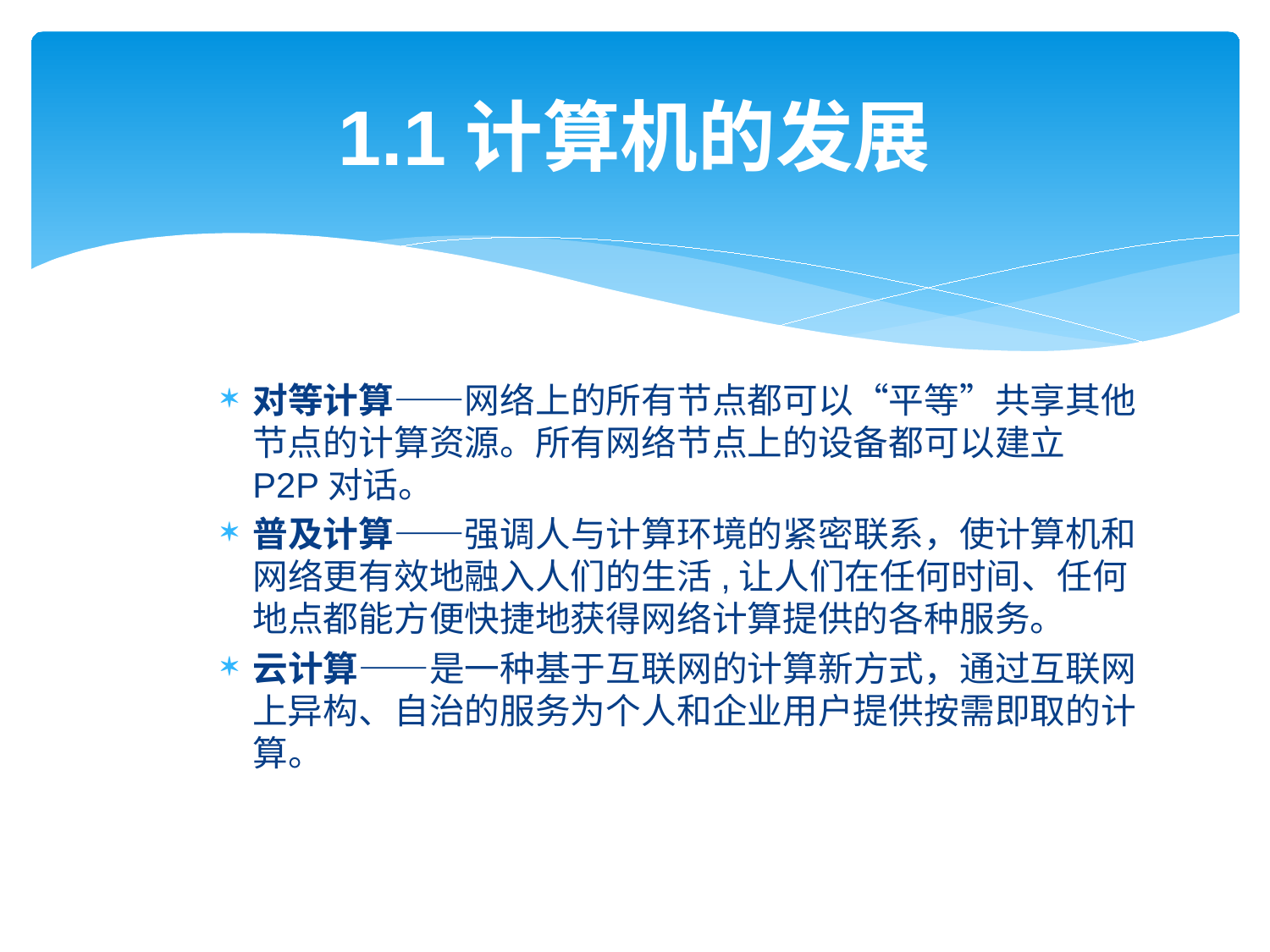

# 1.1计算机的发展
对等计算——网络上的所有节点都可以“平等”共享其他节点的计算资源。所有网络节点上的设备都可以建立P2P对话。
普及计算——强调人与计算环境的紧密联系，使计算机和网络更有效地融入人们的生活,让人们在任何时间、任何地点都能方便快捷地获得网络计算提供的各种服务。
云计算——是一种基于互联网的计算新方式，通过互联网上异构、自治的服务为个人和企业用户提供按需即取的计算。